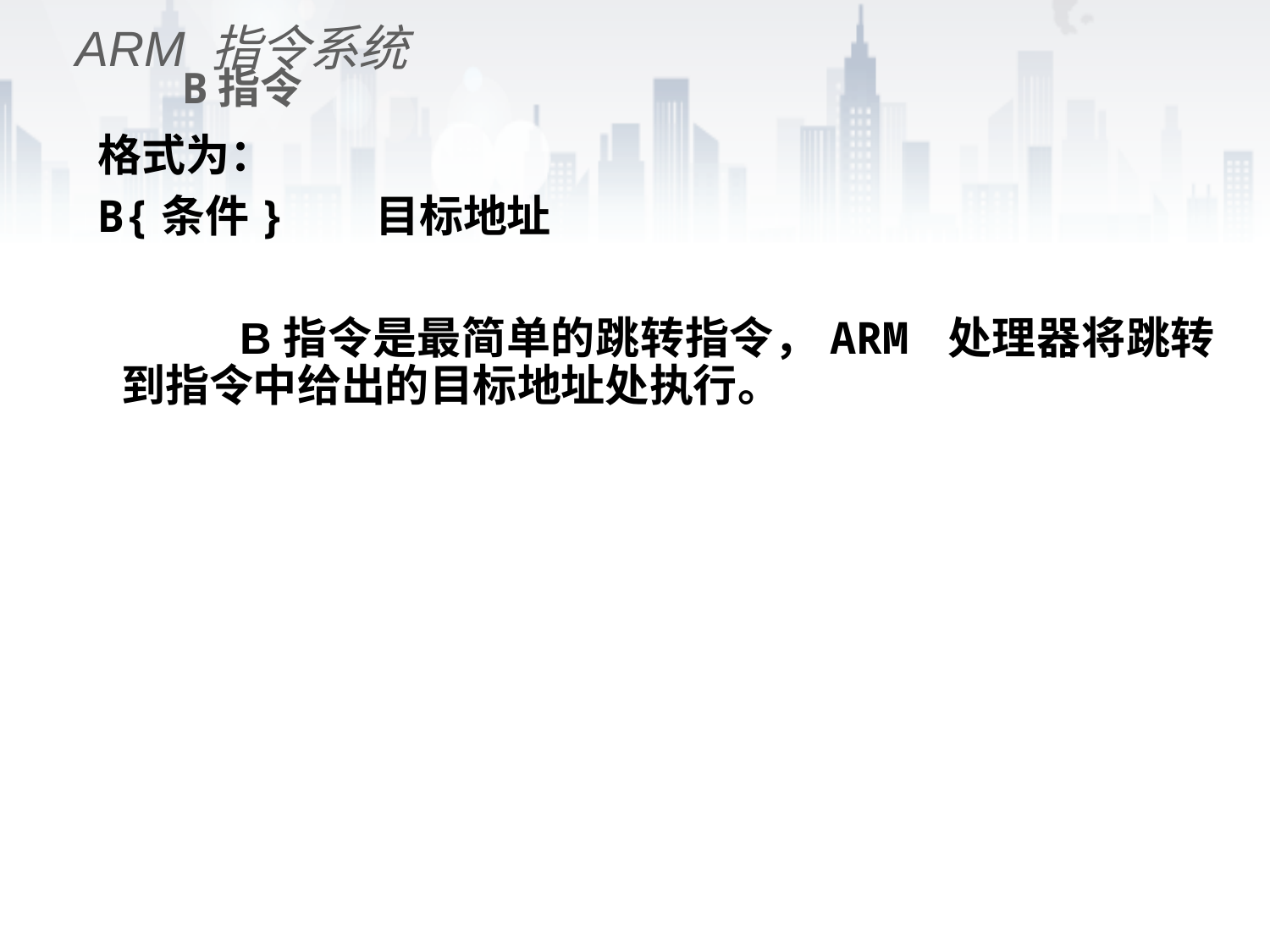

ARM 指令系统
# B指令
格式为：
B{条件}	目标地址

           B指令是最简单的跳转指令，ARM 处理器将跳转到指令中给出的目标地址处执行。